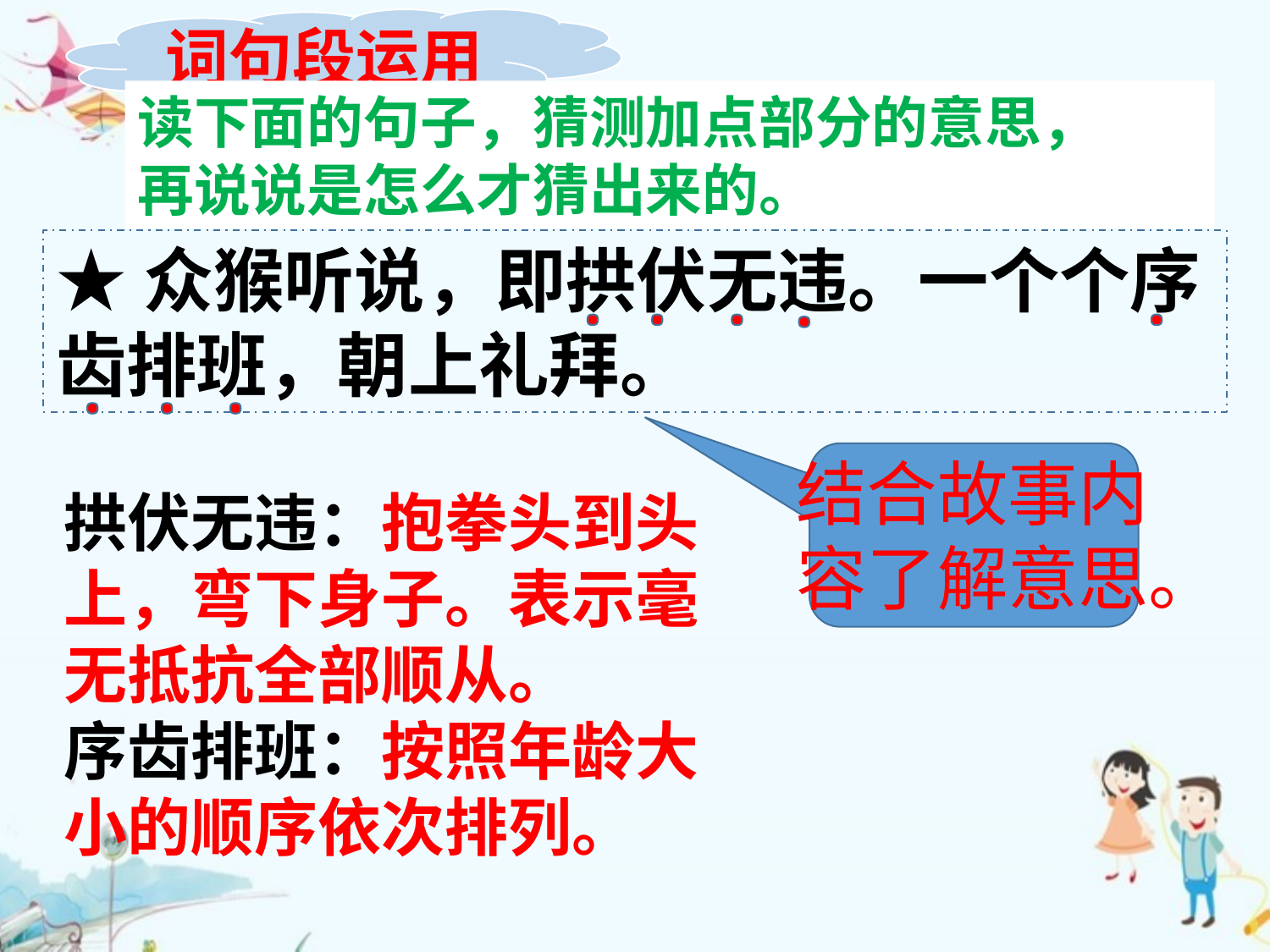

词句段运用
读下面的句子，猜测加点部分的意思，
再说说是怎么才猜出来的。
★众猴听说，即拱伏无违。一个个序齿排班，朝上礼拜。

结合故事内容了解意思。

拱伏无违：抱拳头到头上，弯下身子。表示毫无抵抗全部顺从。
序齿排班：按照年龄大小的顺序依次排列。